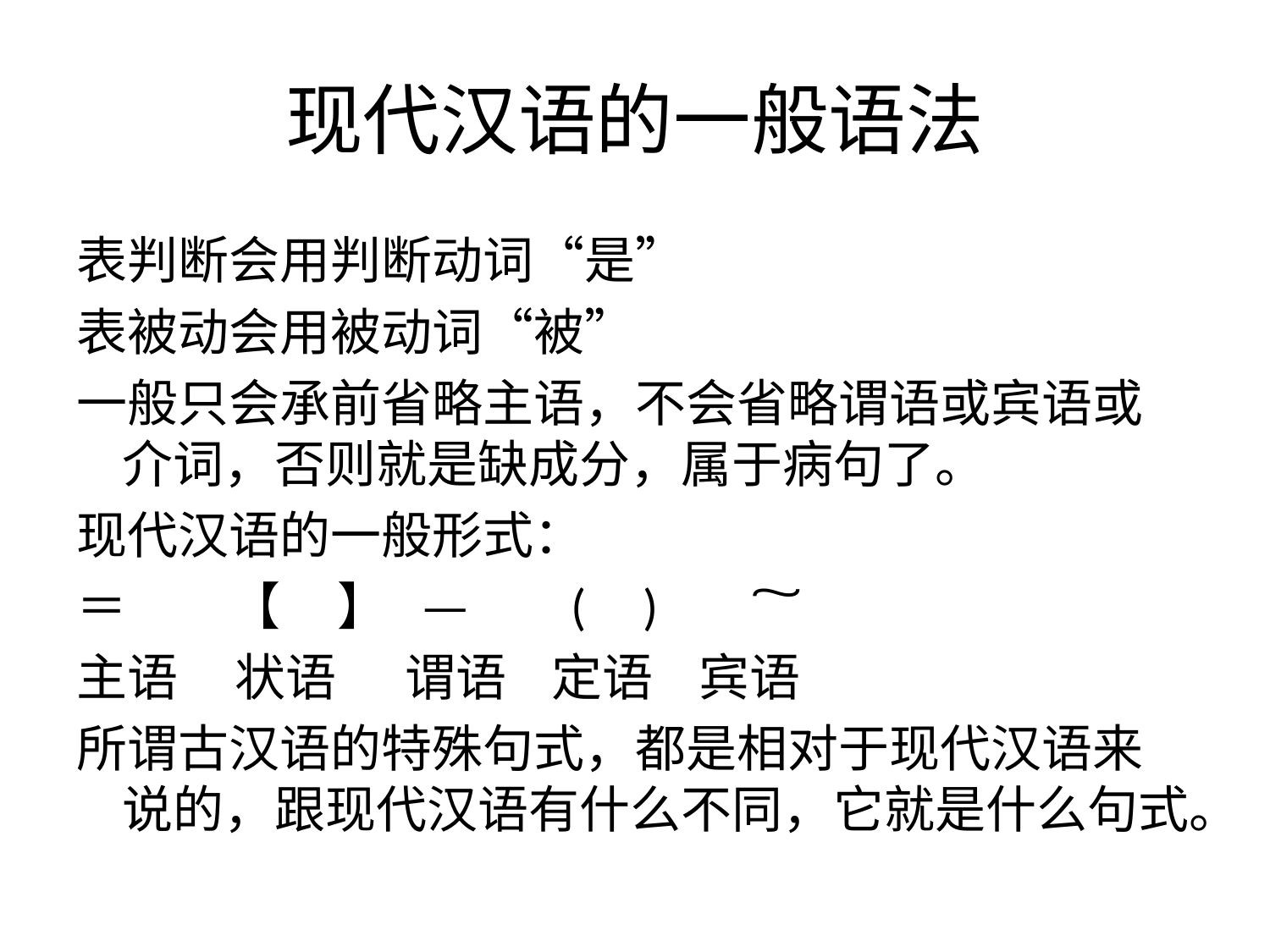

# 现代汉语的一般语法
表判断会用判断动词“是”
表被动会用被动词“被”
一般只会承前省略主语，不会省略谓语或宾语或介词，否则就是缺成分，属于病句了。
现代汉语的一般形式：
＝         【     】   —        (     )        ͠
主语     状语      谓语    定语    宾语
所谓古汉语的特殊句式，都是相对于现代汉语来说的，跟现代汉语有什么不同，它就是什么句式。